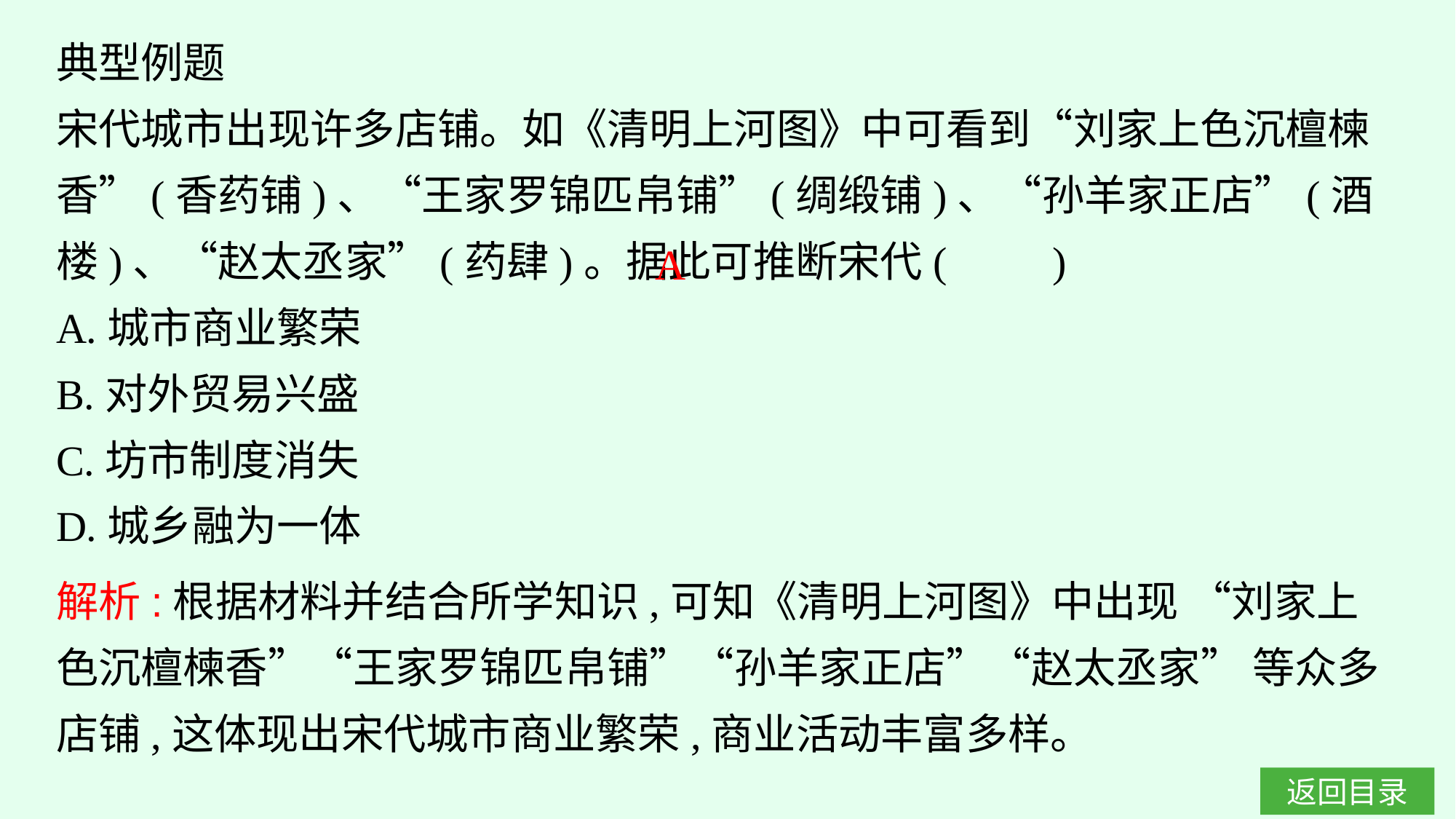

典型例题
宋代城市出现许多店铺。如《清明上河图》中可看到“刘家上色沉檀楝香”(香药铺)、“王家罗锦匹帛铺”(绸缎铺)、“孙羊家正店”(酒楼)、“赵太丞家”(药肆)。据此可推断宋代(　　)
A.城市商业繁荣
B.对外贸易兴盛
C.坊市制度消失
D.城乡融为一体
A
解析:根据材料并结合所学知识,可知《清明上河图》中出现 “刘家上色沉檀楝香”“王家罗锦匹帛铺”“孙羊家正店”“赵太丞家” 等众多店铺,这体现出宋代城市商业繁荣,商业活动丰富多样。